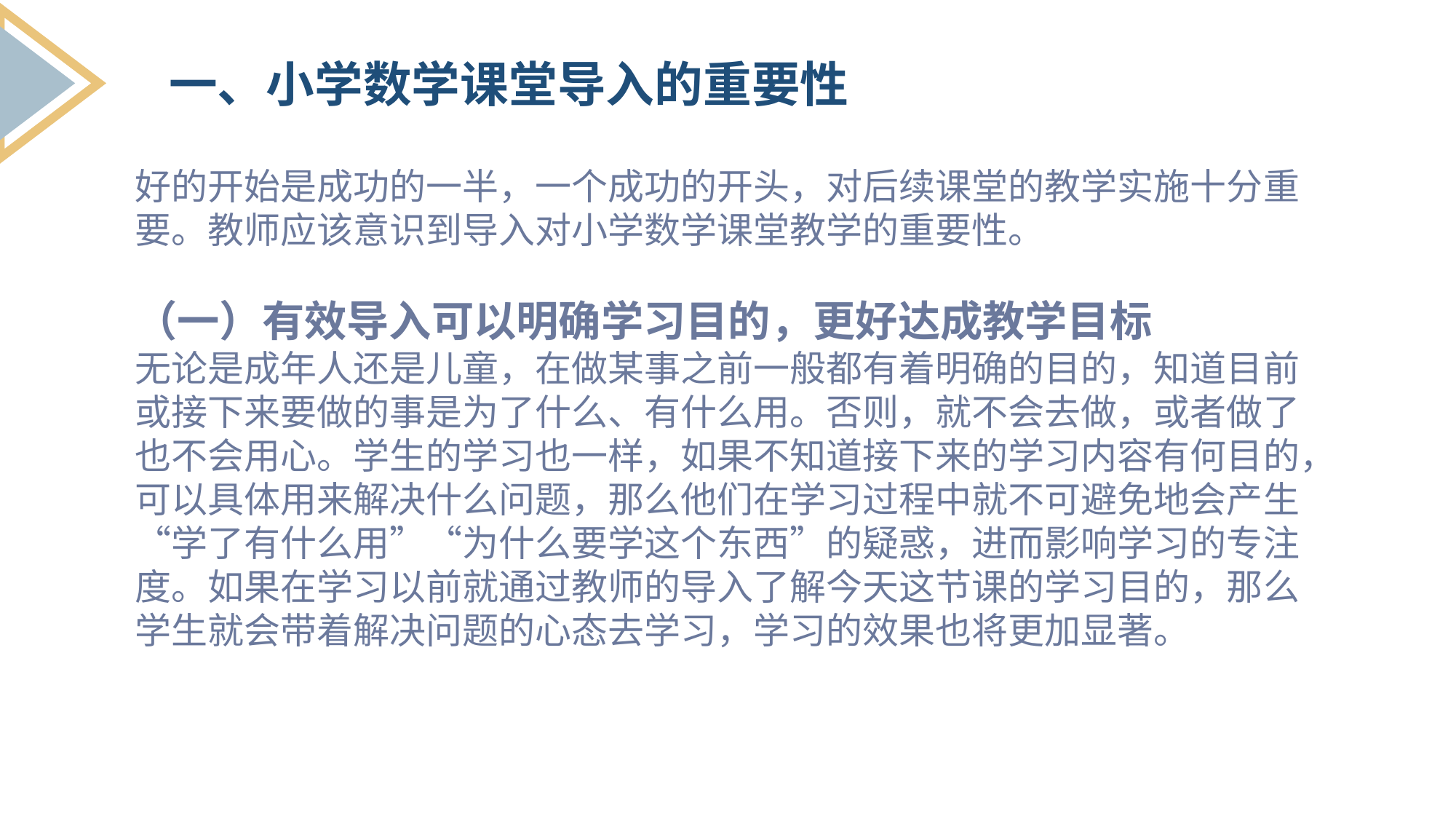

一、小学数学课堂导入的重要性
好的开始是成功的一半，一个成功的开头，对后续课堂的教学实施十分重要。教师应该意识到导入对小学数学课堂教学的重要性。

（一）有效导入可以明确学习目的，更好达成教学目标
无论是成年人还是儿童，在做某事之前一般都有着明确的目的，知道目前或接下来要做的事是为了什么、有什么用。否则，就不会去做，或者做了也不会用心。学生的学习也一样，如果不知道接下来的学习内容有何目的，可以具体用来解决什么问题，那么他们在学习过程中就不可避免地会产生“学了有什么用”“为什么要学这个东西”的疑惑，进而影响学习的专注度。如果在学习以前就通过教师的导入了解今天这节课的学习目的，那么学生就会带着解决问题的心态去学习，学习的效果也将更加显著。